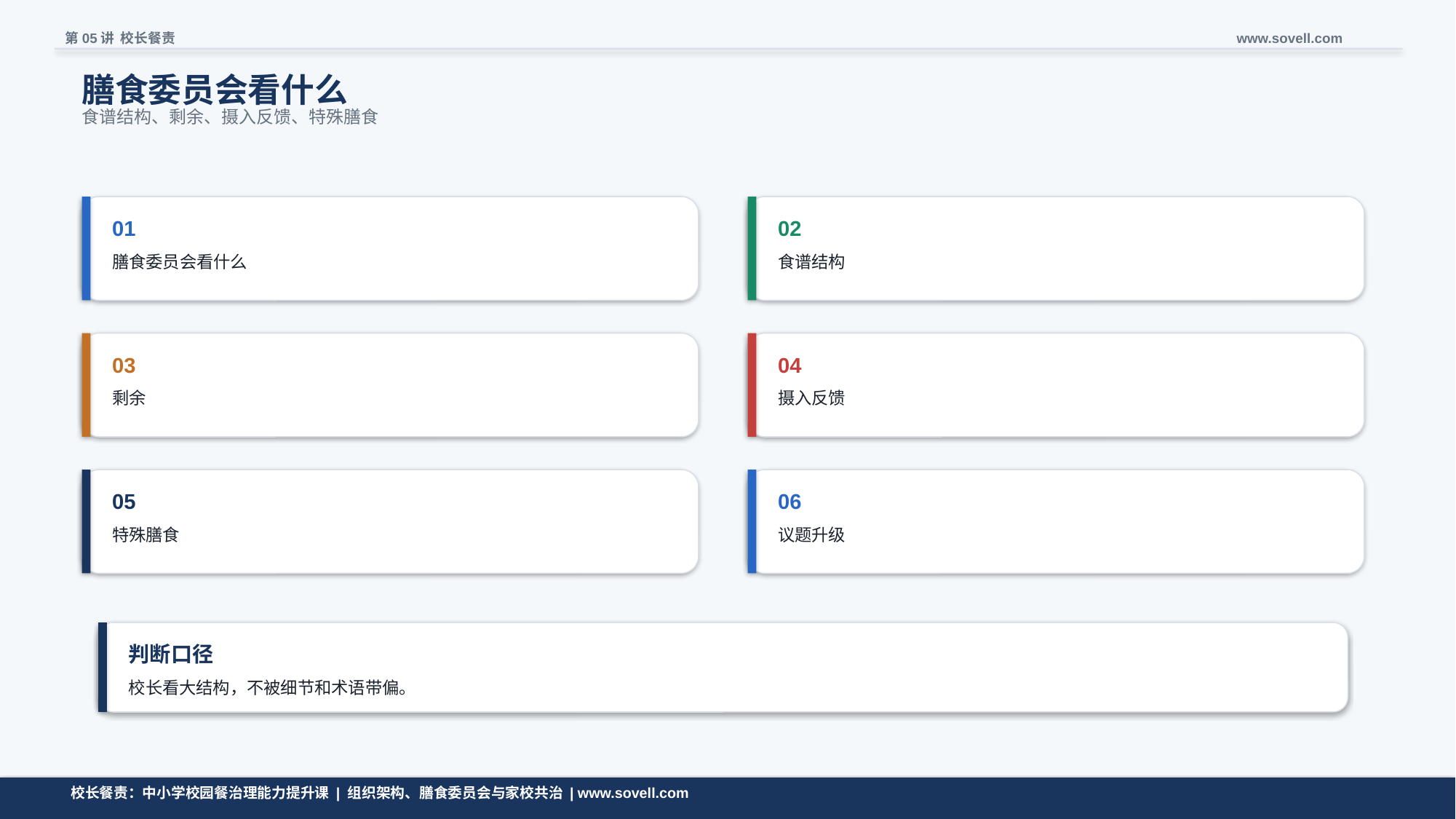

第05讲  校长餐责
www.sovell.com

膳食委员会看什么
食谱结构、剩余、摄入反馈、特殊膳食

01
02
膳食委员会看什么
食谱结构

03
04
剩余
摄入反馈

05
06
特殊膳食
议题升级

判断口径
校长看大结构，不被细节和术语带偏。

清单不是越长越好，而是要帮助校长快速判断。
校长餐责：中小学校园餐治理能力提升课 | 组织架构、膳食委员会与家校共治 | www.sovell.com